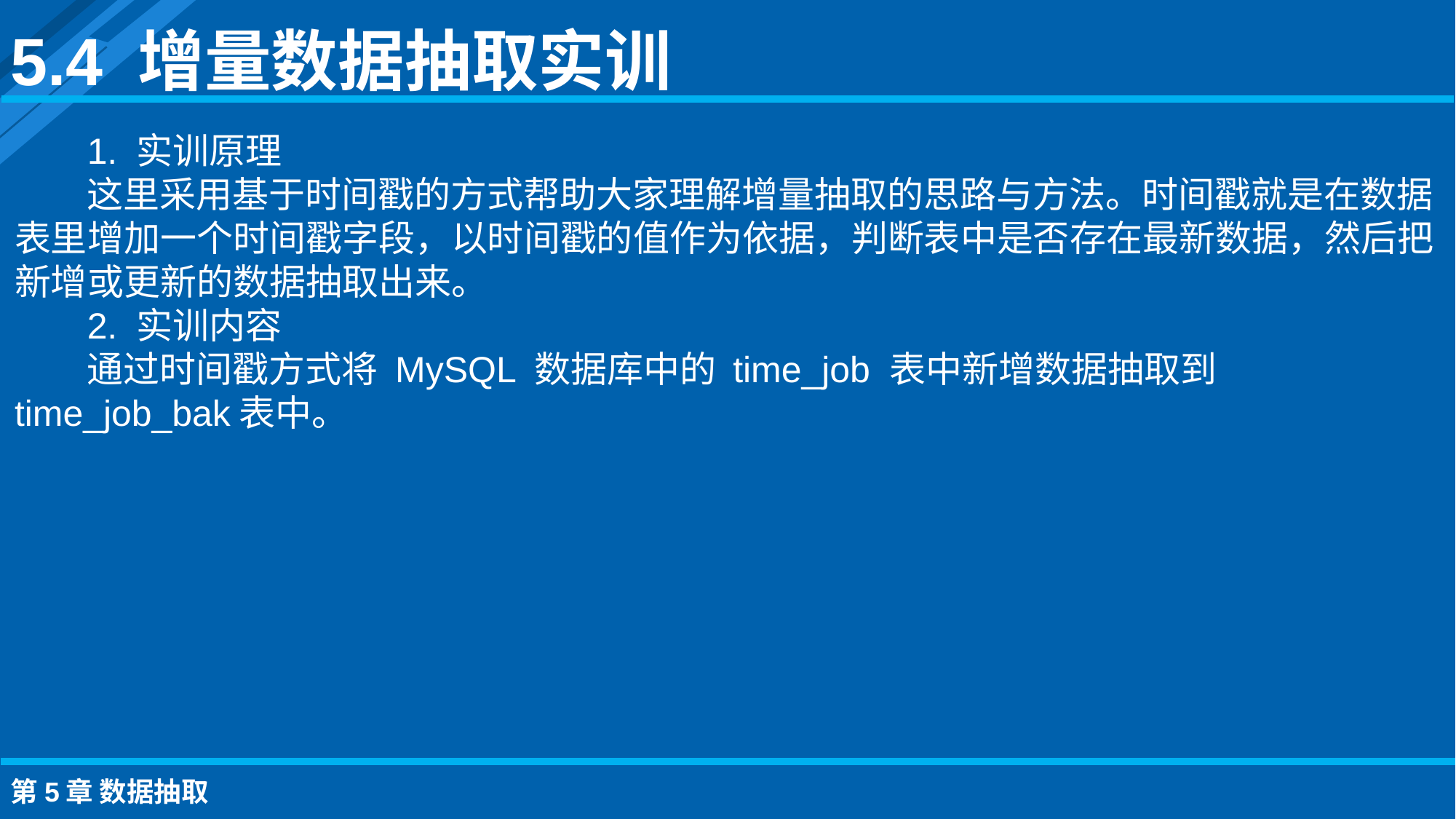

5.4 增量数据抽取实训

1. 实训原理
这里采用基于时间戳的方式帮助大家理解增量抽取的思路与方法。时间戳就是在数据表里增加一个时间戳字段，以时间戳的值作为依据，判断表中是否存在最新数据，然后把新增或更新的数据抽取出来。
2. 实训内容
通过时间戳方式将 MySQL 数据库中的 time_job 表中新增数据抽取到 time_job_bak表中。
第5章 数据抽取